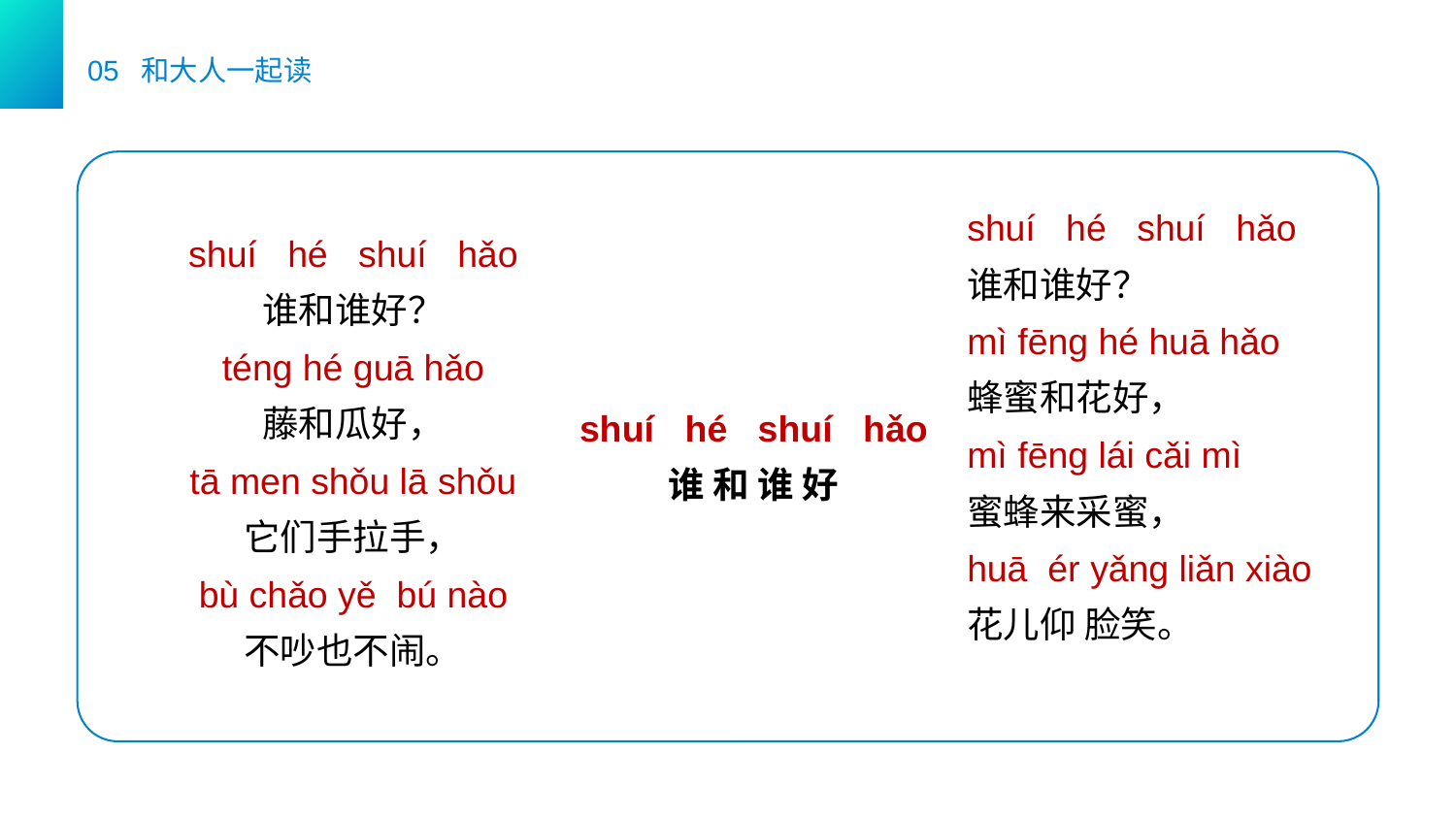

05  和大人一起读

shuí   hé   shuí   hǎo
谁和谁好？
mì fēnɡ hé huā hǎo
蜂蜜和花好，
mì fēnɡ lái cǎi mì
蜜蜂来采蜜，
huā  ér yǎnɡ liǎn xiào
花儿仰 脸笑。
shuí   hé   shuí   hǎo
谁和谁好？
ténɡ hé ɡuā hǎo
藤和瓜好，
tā men shǒu lā shǒu
它们手拉手，
bù chǎo yě  bú nào
不吵也不闹。
shuí   hé   shuí   hǎo
谁 和 谁 好